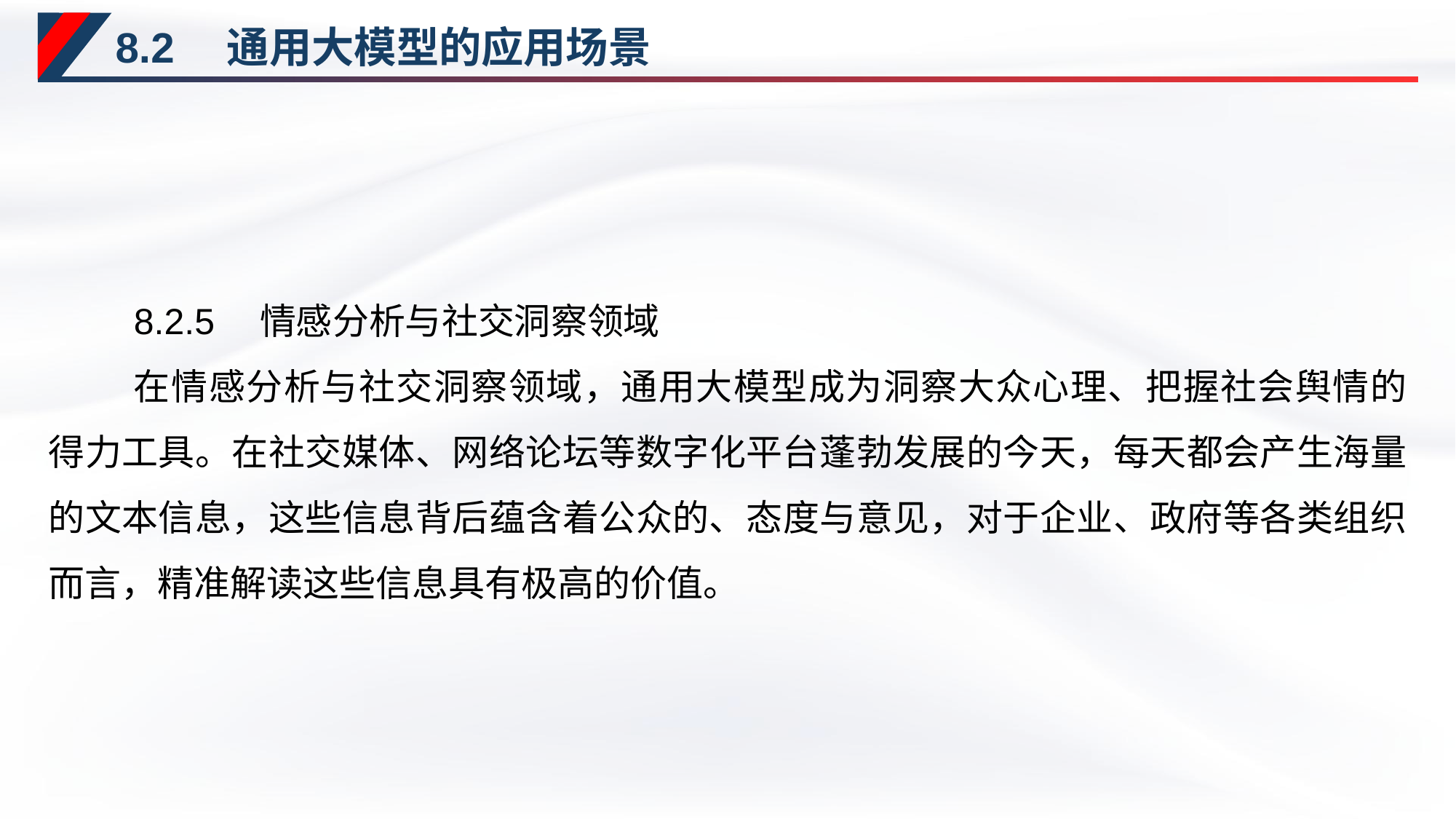

# 8.2　通用大模型的应用场景
8.2.5　情感分析与社交洞察领域
在情感分析与社交洞察领域，通用大模型成为洞察大众心理、把握社会舆情的得力工具。在社交媒体、网络论坛等数字化平台蓬勃发展的今天，每天都会产生海量的文本信息，这些信息背后蕴含着公众的、态度与意见，对于企业、政府等各类组织而言，精准解读这些信息具有极高的价值。